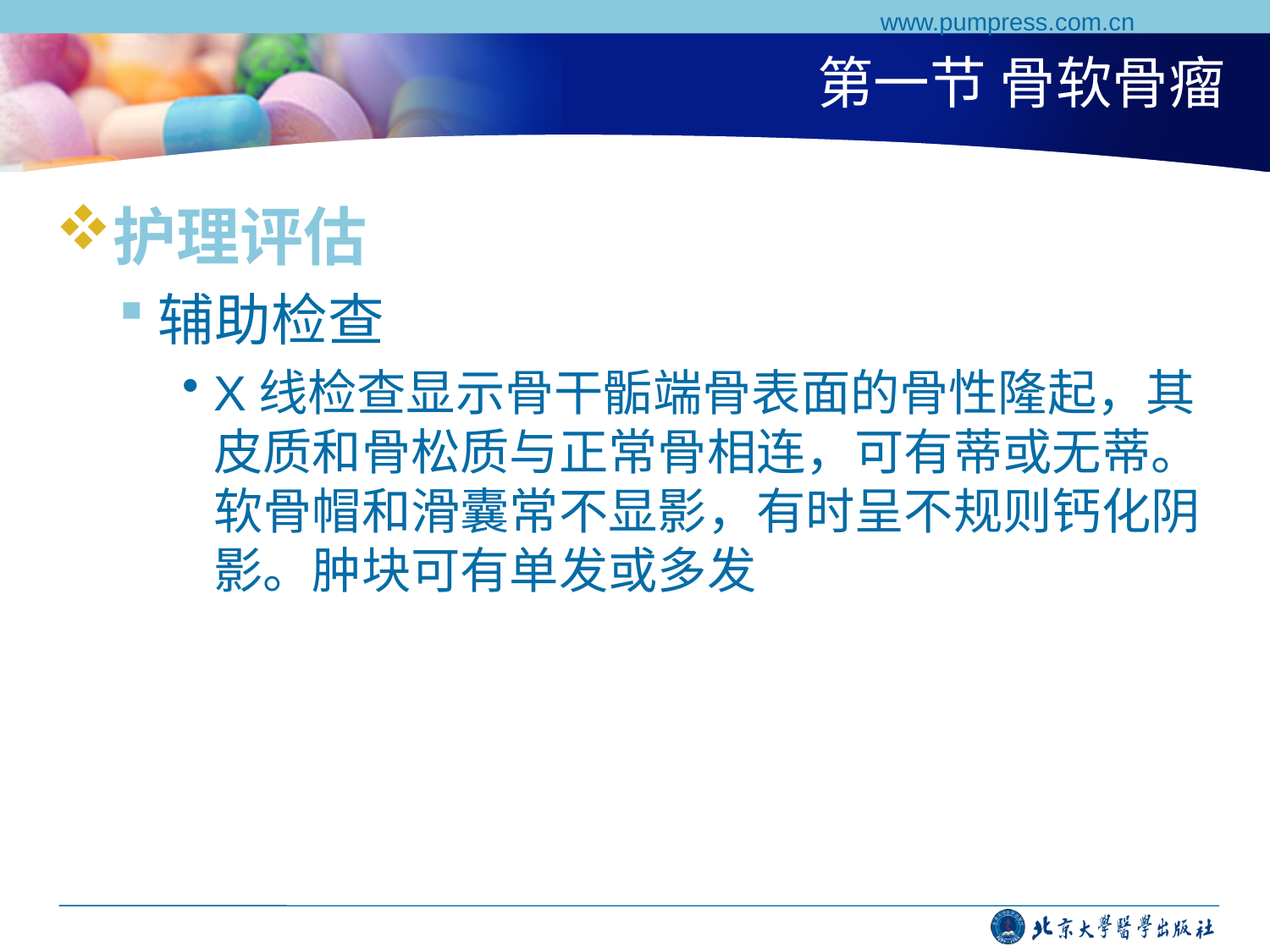

www.pumpress.com.cn
# 第一节 骨软骨瘤
护理评估
辅助检查
X线检查显示骨干骺端骨表面的骨性隆起，其皮质和骨松质与正常骨相连，可有蒂或无蒂。软骨帽和滑囊常不显影，有时呈不规则钙化阴影。肿块可有单发或多发